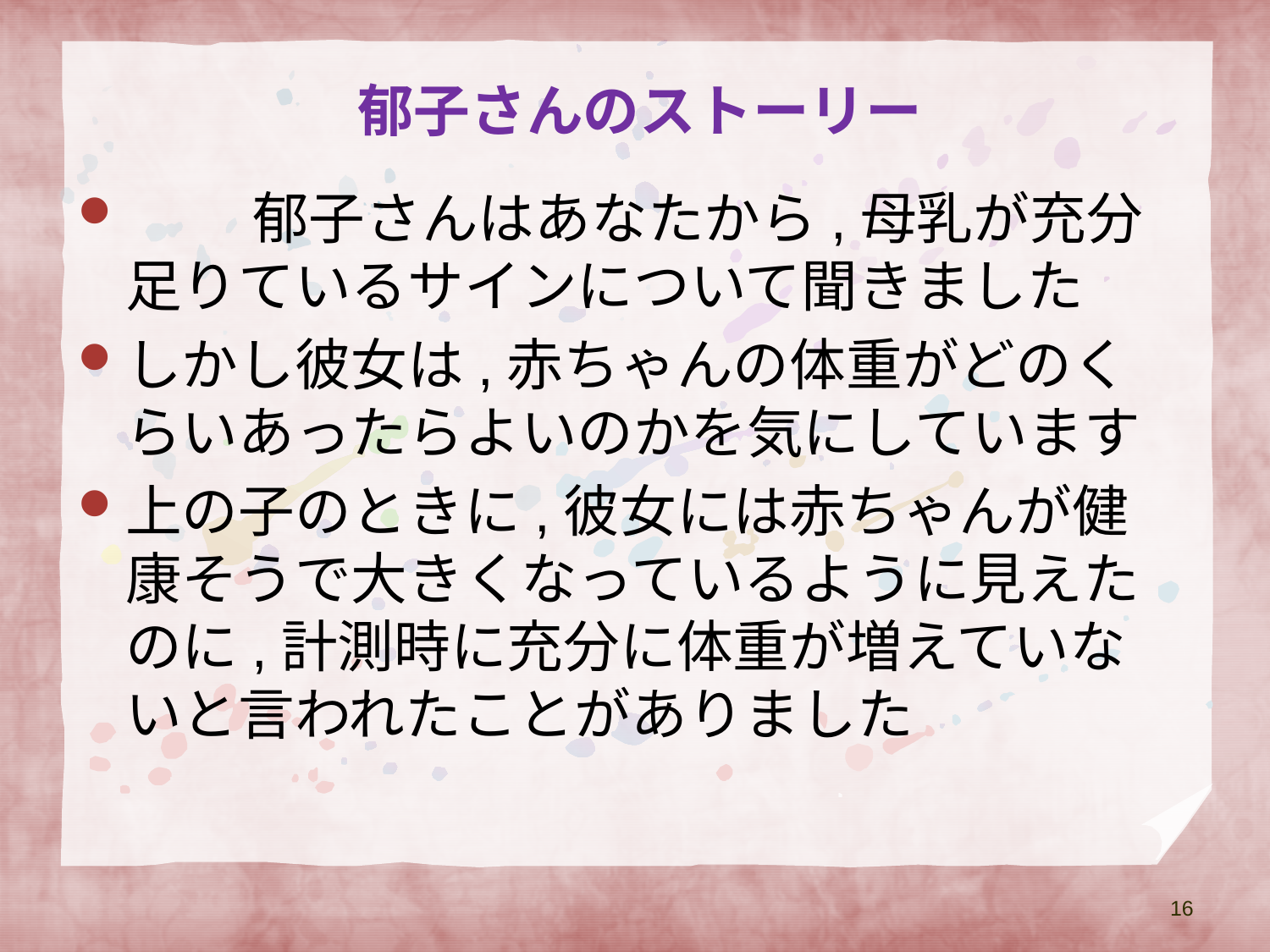

# 郁子さんのストーリー
	郁子さんはあなたから,母乳が充分足りているサインについて聞きました
しかし彼女は,赤ちゃんの体重がどのくらいあったらよいのかを気にしています
上の子のときに,彼女には赤ちゃんが健康そうで大きくなっているように見えたのに,計測時に充分に体重が増えていないと言われたことがありました
16